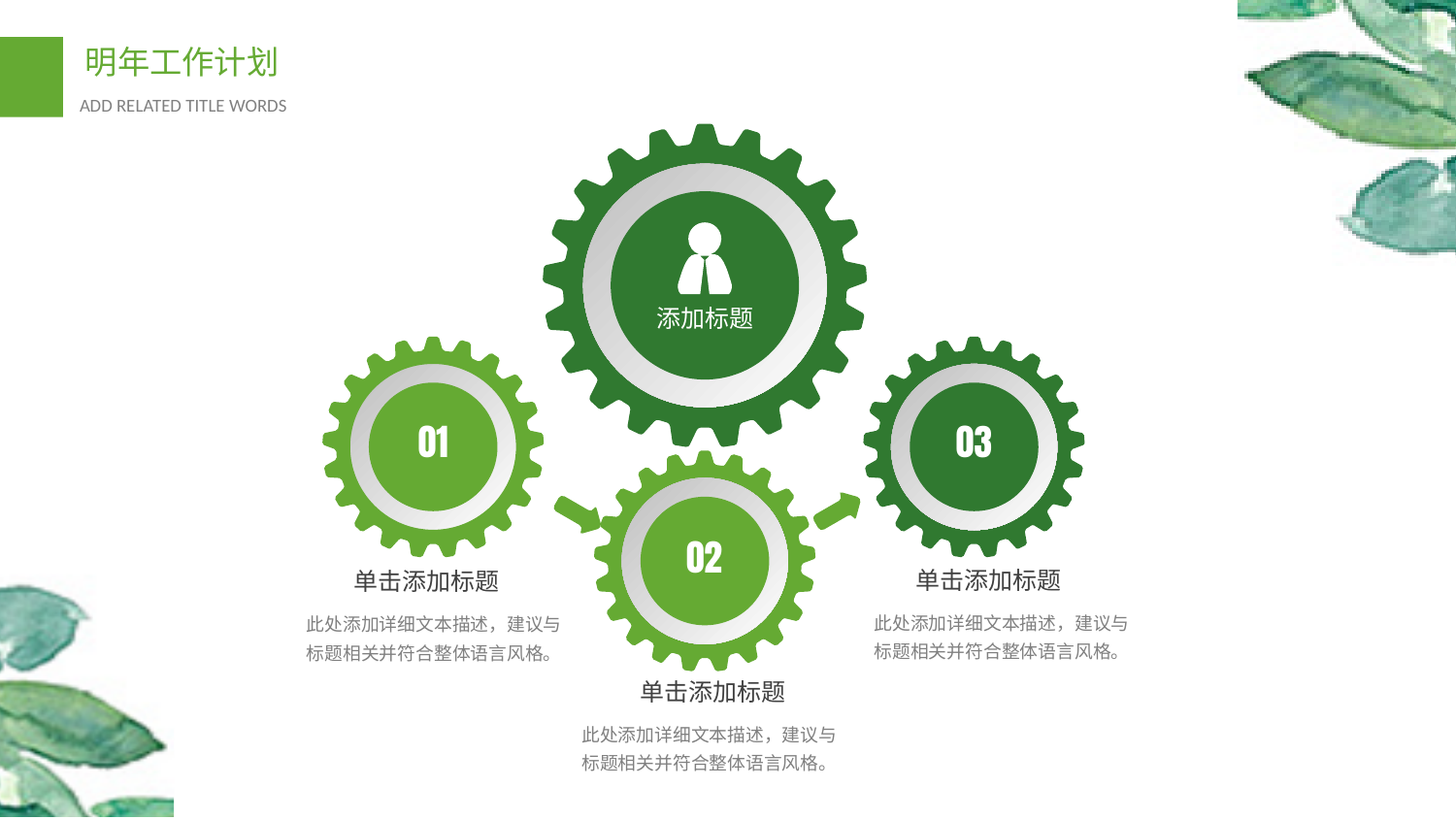

添加标题

01

03

02

单击添加标题
此处添加详细文本描述，建议与标题相关并符合整体语言风格。
单击添加标题
此处添加详细文本描述，建议与标题相关并符合整体语言风格。
单击添加标题
此处添加详细文本描述，建议与标题相关并符合整体语言风格。